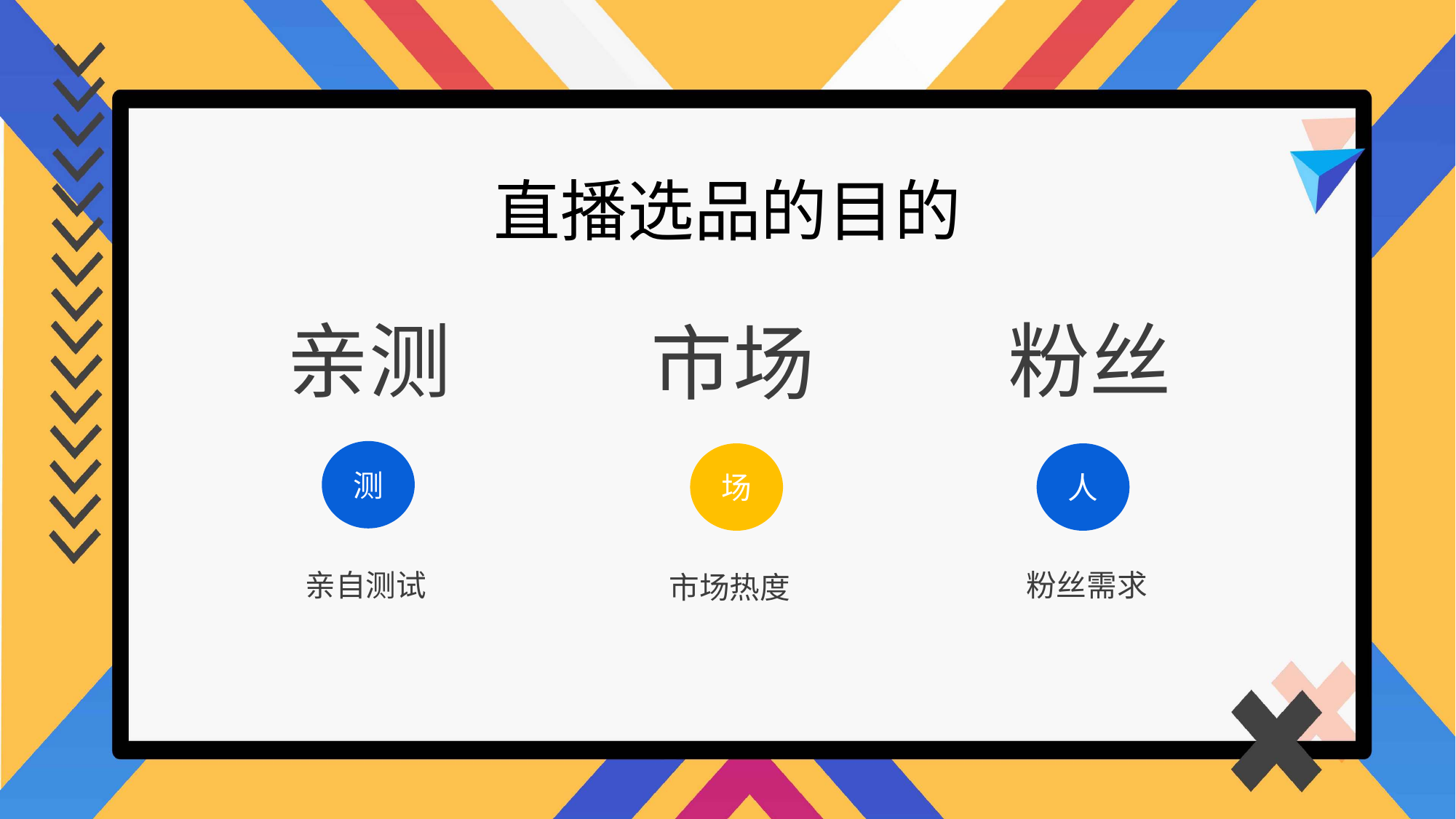

直播选品的目的
亲测
粉丝
市场
测
场
人
亲自测试
粉丝需求
市场热度